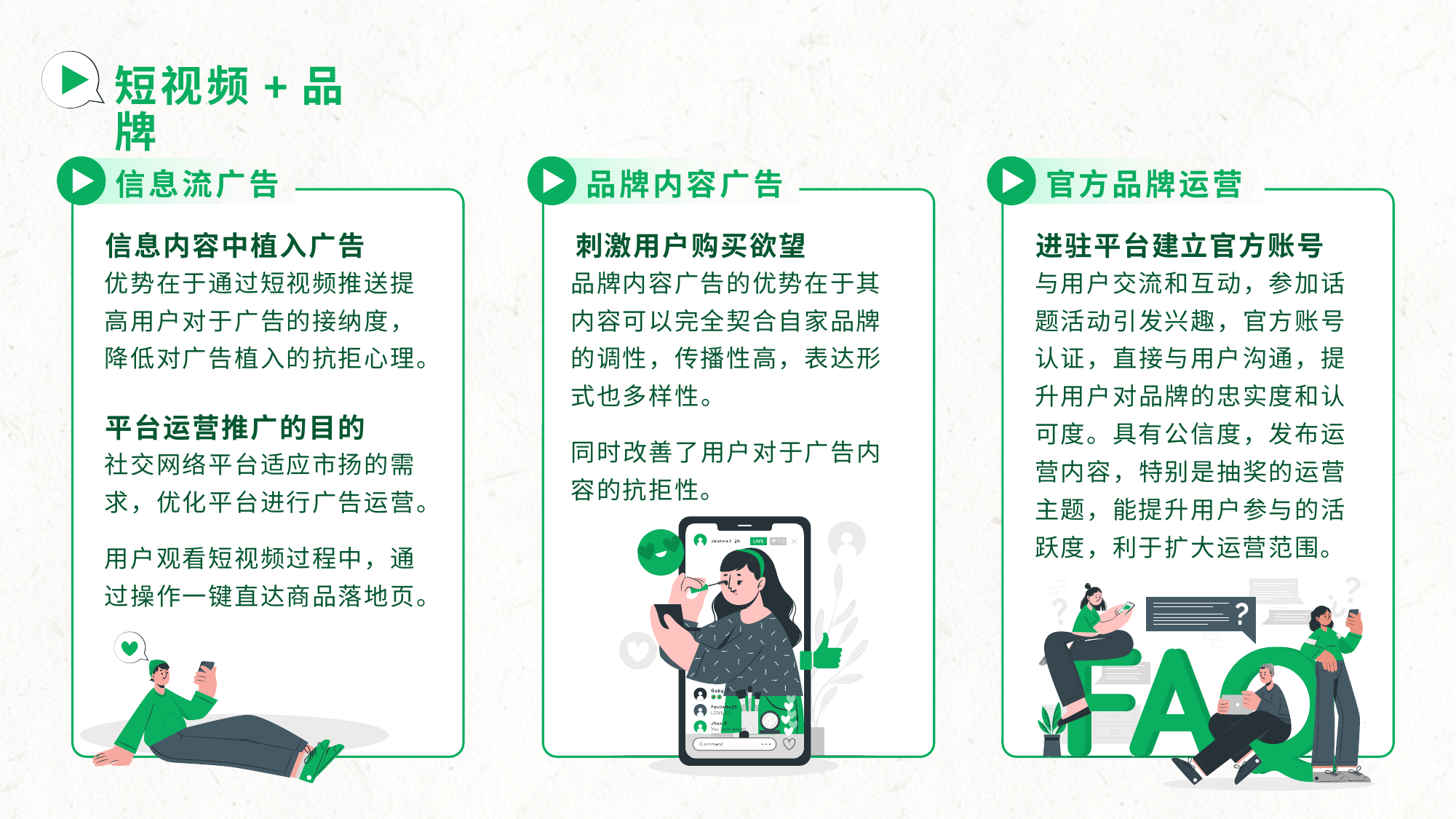

# 短视频+品牌

信息流广告

品牌内容广告

官方品牌运营

信息内容中植入广告
刺激用户购买欲望
进驻平台建立官方账号
优势在于通过短视频推送提高用户对于广告的接纳度，降低对广告植入的抗拒心理。
品牌内容广告的优势在于其内容可以完全契合自家品牌的调性，传播性高，表达形式也多样性。
同时改善了用户对于广告内容的抗拒性。
与用户交流和互动，参加话题活动引发兴趣，官方账号认证，直接与用户沟通，提升用户对品牌的忠实度和认可度。具有公信度，发布运营内容，特别是抽奖的运营主题，能提升用户参与的活跃度，利于扩大运营范围。
平台运营推广的目的
社交网络平台适应市扬的需求，优化平台进行广告运营。
用户观看短视频过程中，通过操作一键直达商品落地页。